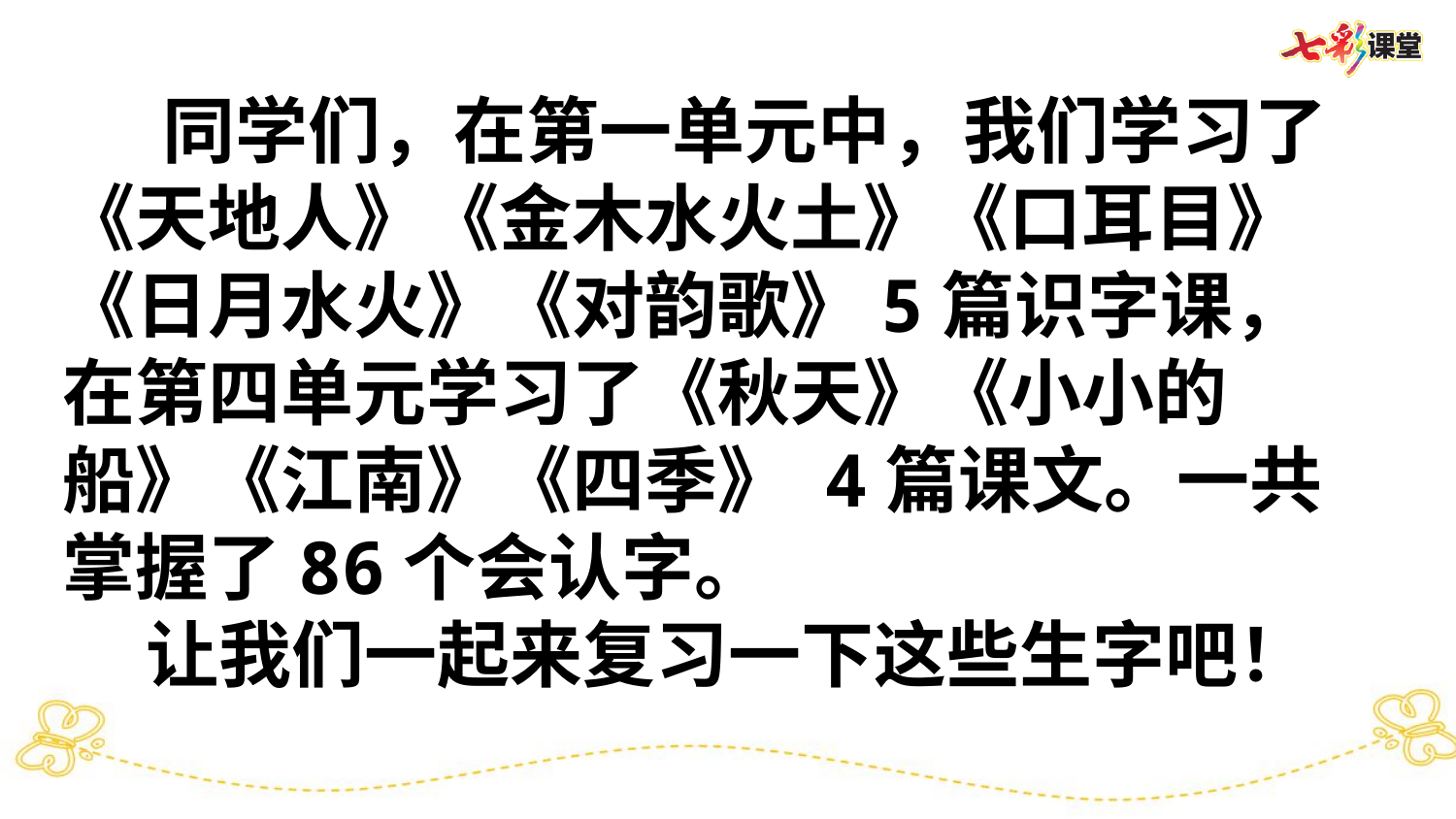

同学们，在第一单元中，我们学习了《天地人》《金木水火土》《口耳目》《日月水火》《对韵歌》5篇识字课，在第四单元学习了《秋天》《小小的船》《江南》《四季》 4篇课文。一共掌握了86个会认字。
    让我们一起来复习一下这些生字吧！